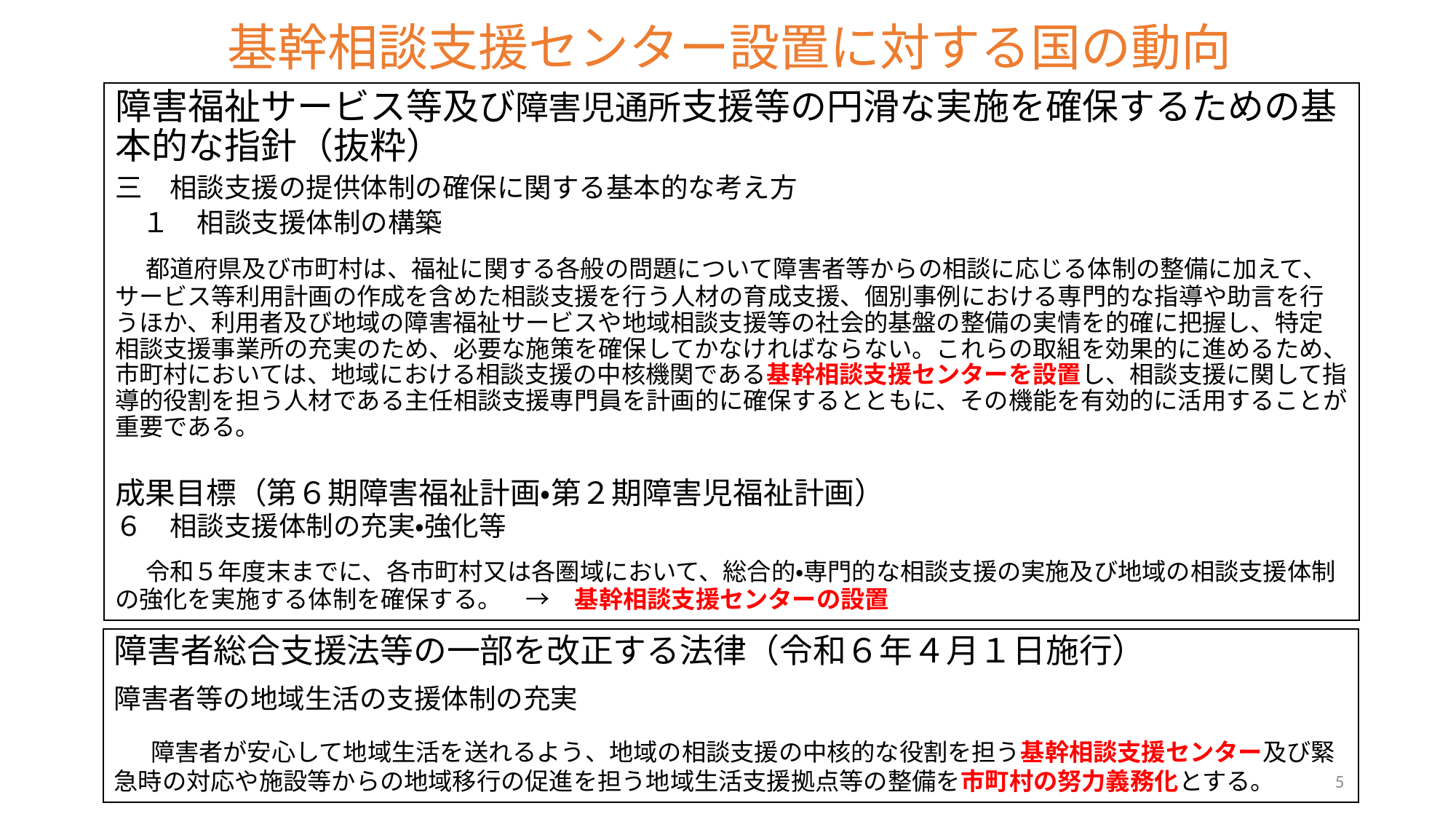

# 基幹相談支援センター設置に対する国の動向
障害福祉サービス等及び障害児通所支援等の円滑な実施を確保するための基本的な指針（抜粋）
三　相談支援の提供体制の確保に関する基本的な考え方
　１　相談支援体制の構築
　都道府県及び市町村は、福祉に関する各般の問題について障害者等からの相談に応じる体制の整備に加えて、サービス等利用計画の作成を含めた相談支援を行う人材の育成支援、個別事例における専門的な指導や助言を行うほか、利用者及び地域の障害福祉サービスや地域相談支援等の社会的基盤の整備の実情を的確に把握し、特定相談支援事業所の充実のため、必要な施策を確保してかなければならない。これらの取組を効果的に進めるため、市町村においては、地域における相談支援の中核機関である基幹相談支援センターを設置し、相談支援に関して指導的役割を担う人材である主任相談支援専門員を計画的に確保するとともに、その機能を有効的に活用することが重要である。

成果目標（第６期障害福祉計画・第２期障害児福祉計画）
６　相談支援体制の充実・強化等
　令和５年度末までに、各市町村又は各圏域において、総合的・専門的な相談支援の実施及び地域の相談支援体制の強化を実施する体制を確保する。　→　基幹相談支援センターの設置
障害者総合支援法等の一部を改正する法律（令和６年４月１日施行）
障害者等の地域生活の支援体制の充実
　障害者が安心して地域生活を送れるよう、地域の相談支援の中核的な役割を担う基幹相談支援センター及び緊急時の対応や施設等からの地域移行の促進を担う地域生活支援拠点等の整備を市町村の努力義務化とする。
5